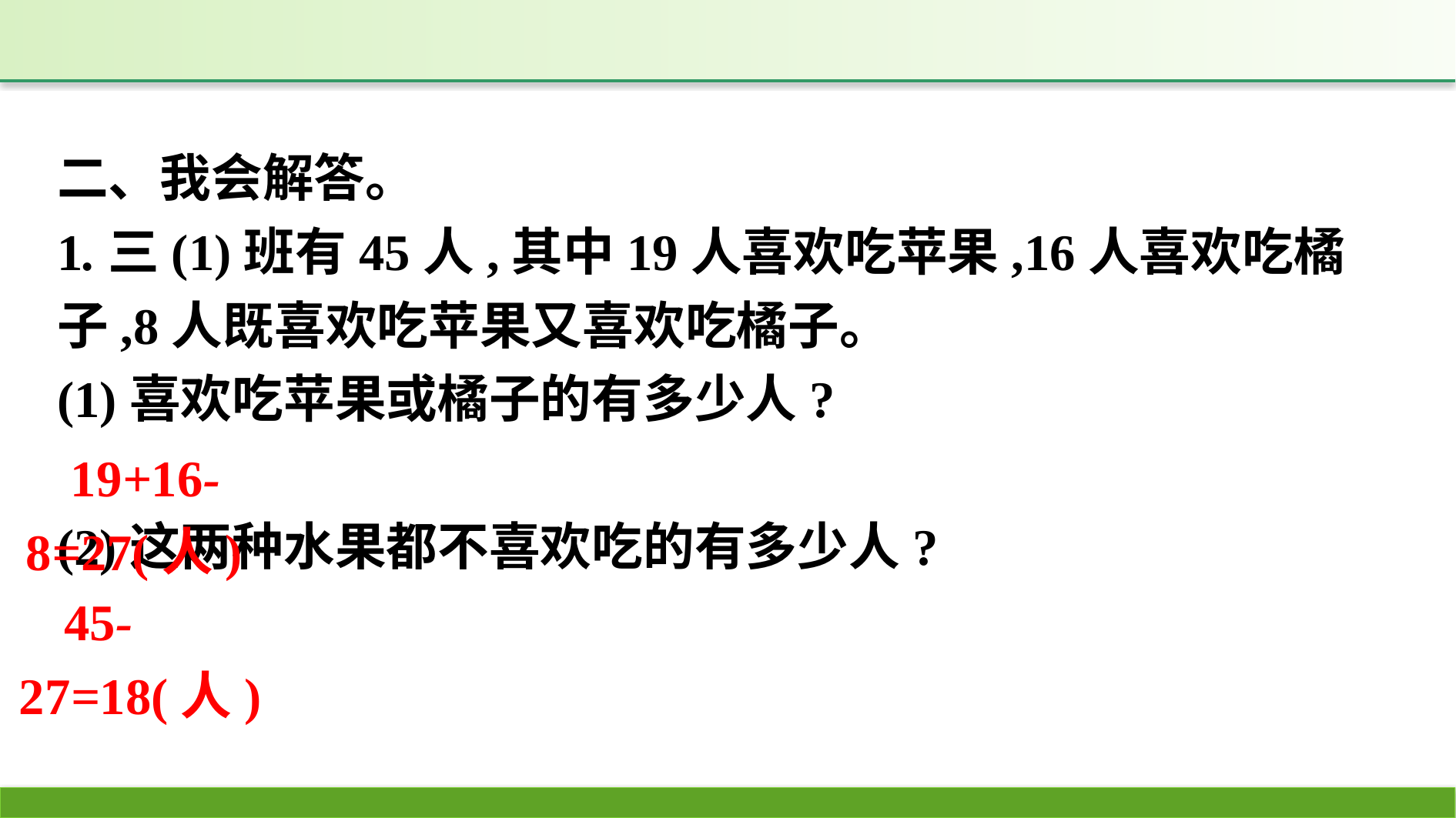

二、我会解答。
1.三(1)班有45人,其中19人喜欢吃苹果,16人喜欢吃橘子,8人既喜欢吃苹果又喜欢吃橘子。
(1)喜欢吃苹果或橘子的有多少人?

(2)这两种水果都不喜欢吃的有多少人?
19+16-8=27(人)
45-27=18(人)